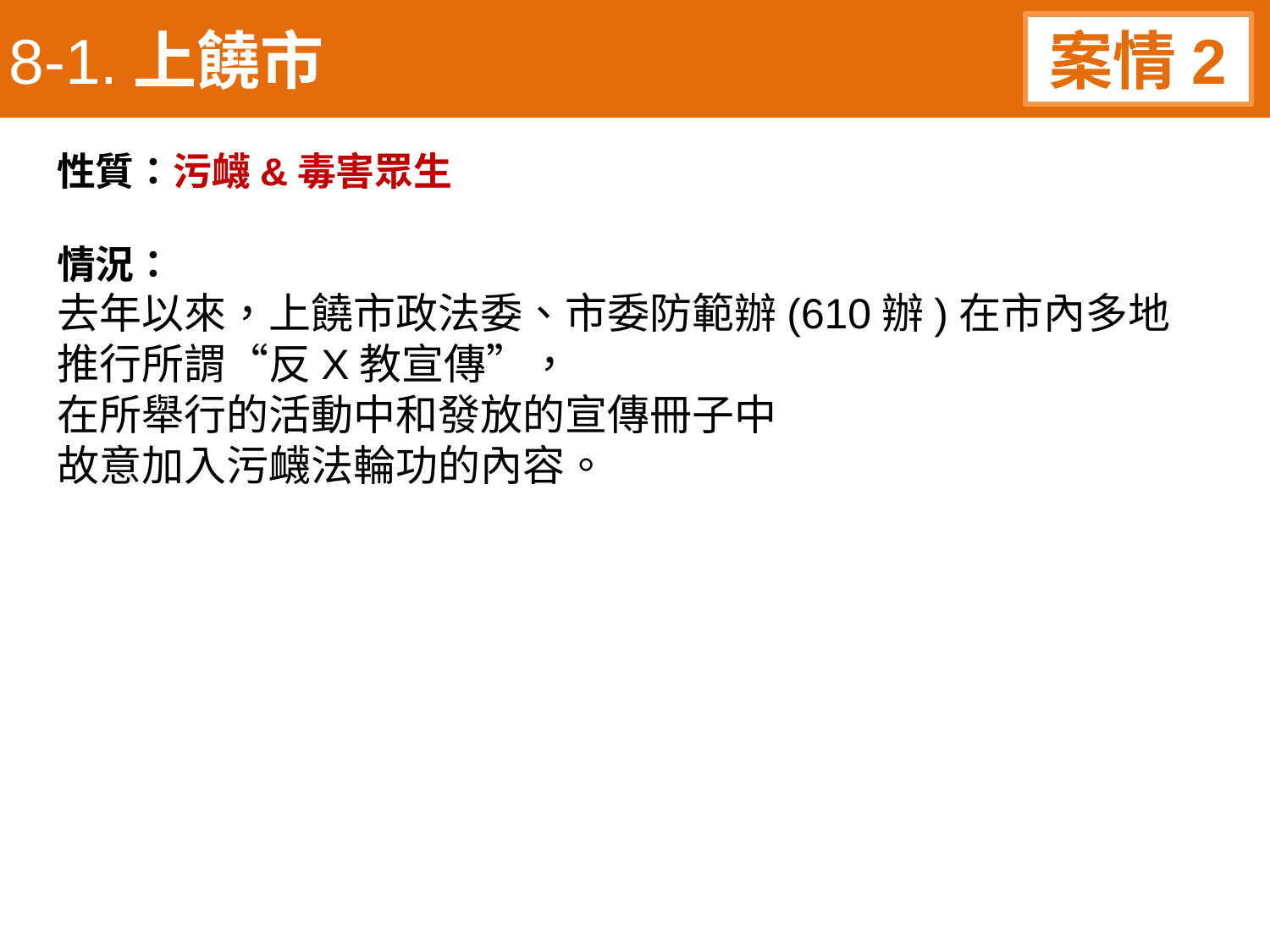

8-1.上饒市
案情2

性質：污衊&毒害眾生

情況：
去年以來，上饒市政法委、市委防範辦(610辦)在市內多地
推行所謂“反X教宣傳”，
在所舉行的活動中和發放的宣傳冊子中
故意加入污衊法輪功的內容。